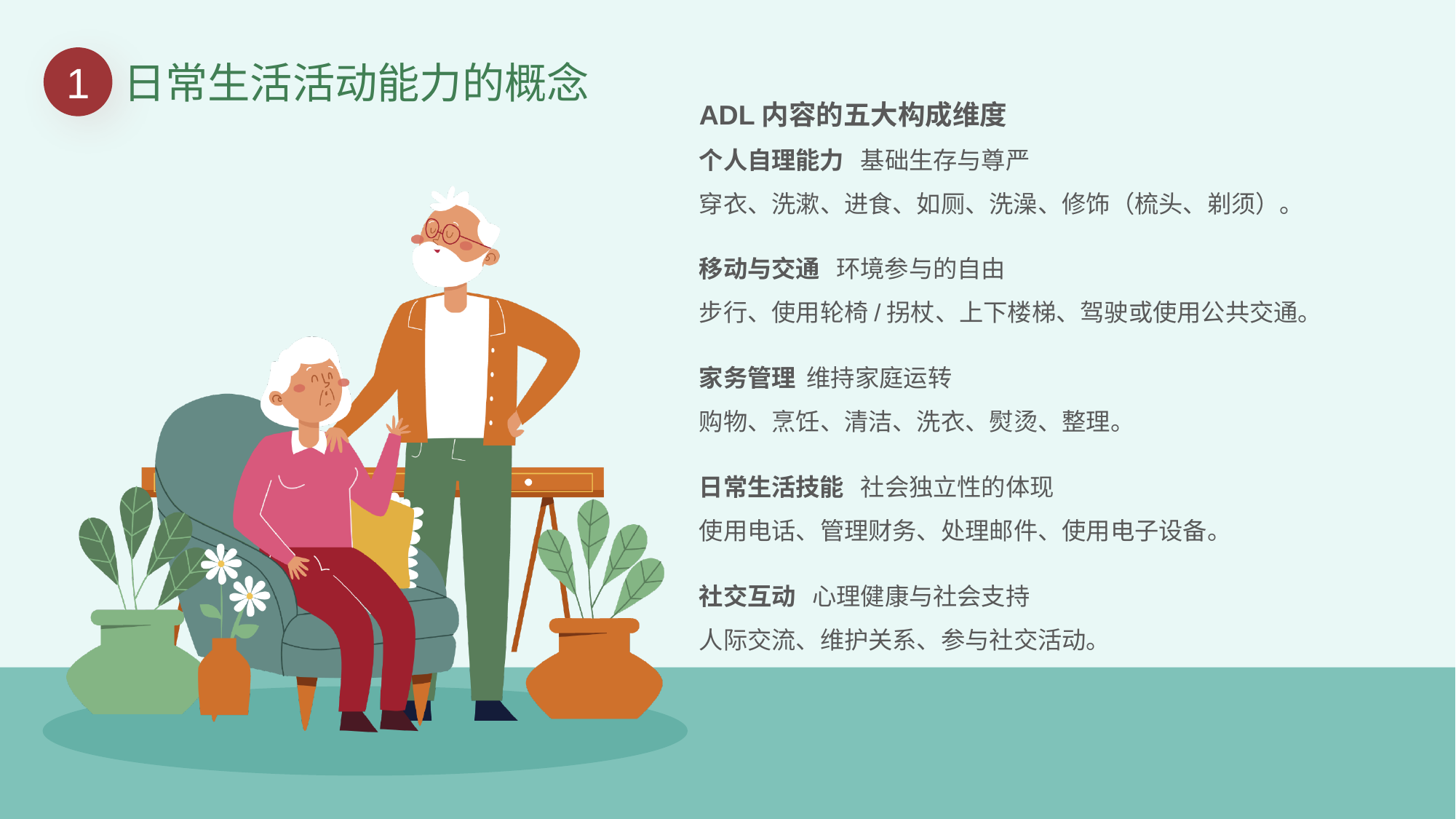

1
日常生活活动能力的概念

ADL内容的五大构成维度
个人自理能力   基础生存与尊严
穿衣、洗漱、进食、如厕、洗澡、修饰（梳头、剃须）。

移动与交通   环境参与的自由
步行、使用轮椅/拐杖、上下楼梯、驾驶或使用公共交通。

家务管理  维持家庭运转
购物、烹饪、清洁、洗衣、熨烫、整理。

日常生活技能   社会独立性的体现
使用电话、管理财务、处理邮件、使用电子设备。

社交互动   心理健康与社会支持
人际交流、维护关系、参与社交活动。